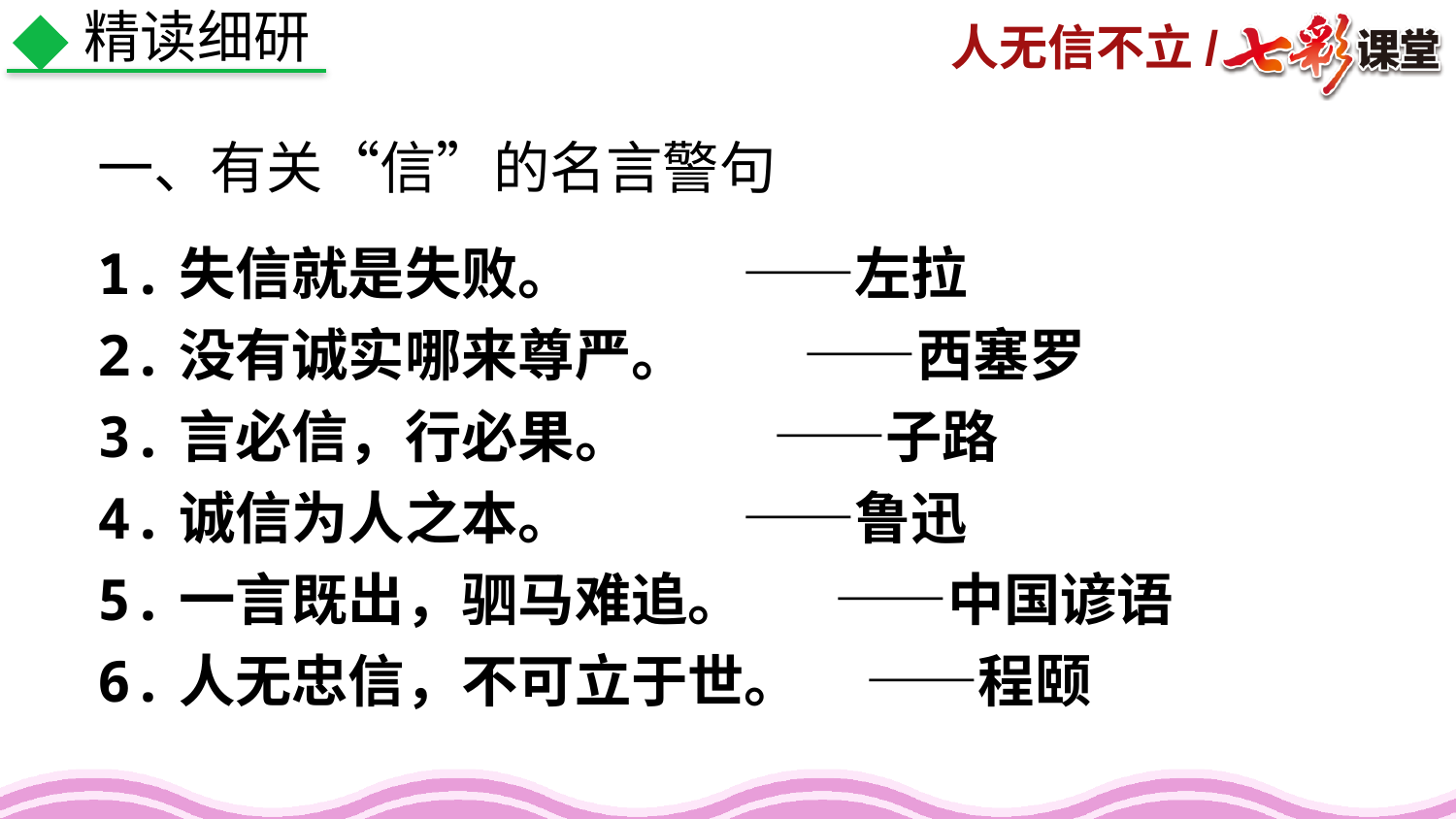

精读细研

一、有关“信”的名言警句
1.失信就是失败。             ——左拉
2.没有诚实哪来尊严。         ——西塞罗
3.言必信，行必果。           ——子路
4.诚信为人之本。             ——鲁迅
5.一言既出，驷马难追。       ——中国谚语
6.人无忠信，不可立于世。     ——程颐